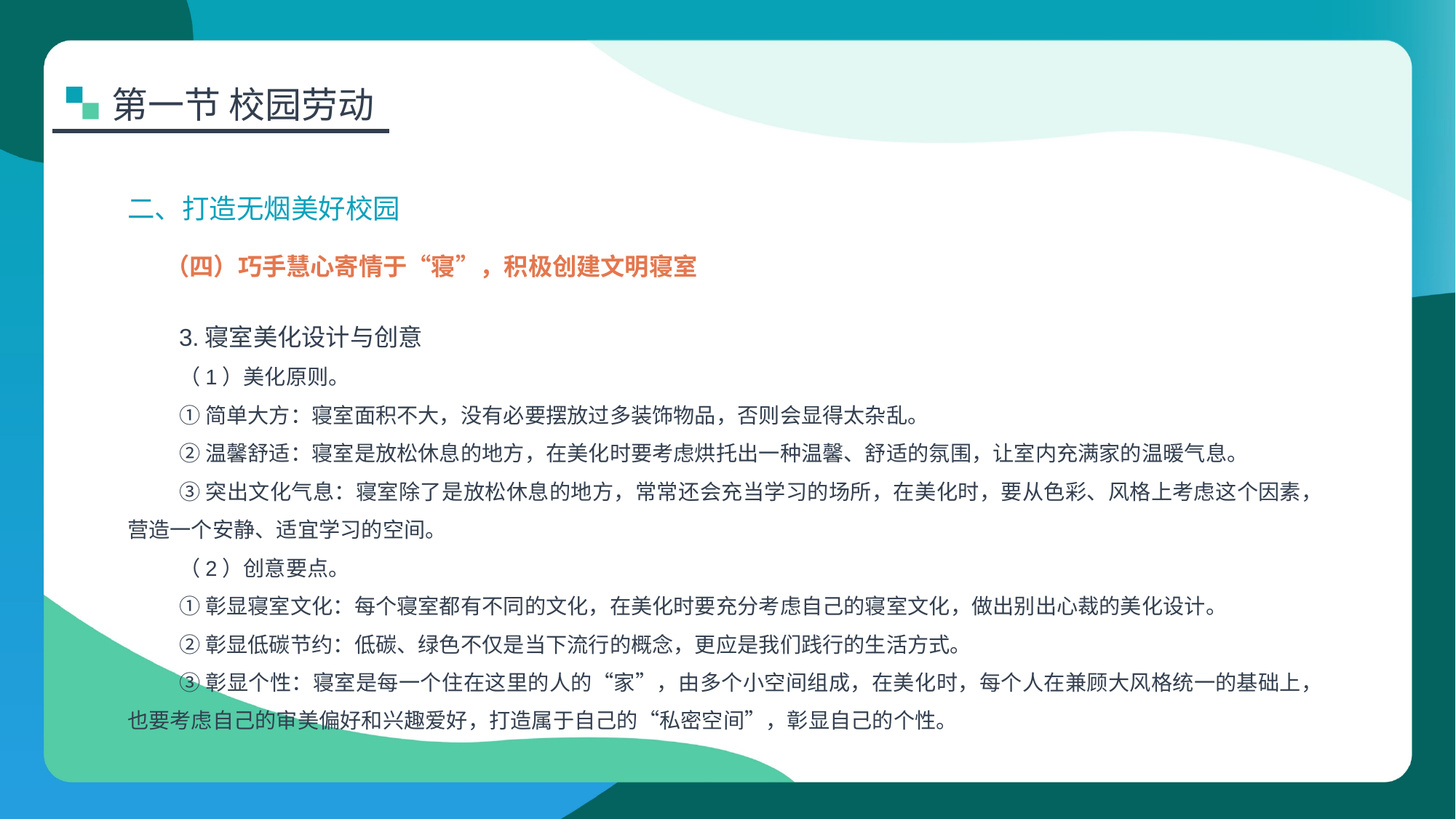

第一节 校园劳动

二、打造无烟美好校园
（四）巧手慧心寄情于“寝”，积极创建文明寝室
3.寝室美化设计与创意
（1）美化原则。
①简单大方：寝室面积不大，没有必要摆放过多装饰物品，否则会显得太杂乱。
②温馨舒适：寝室是放松休息的地方，在美化时要考虑烘托出一种温馨、舒适的氛围，让室内充满家的温暖气息。
③突出文化气息：寝室除了是放松休息的地方，常常还会充当学习的场所，在美化时，要从色彩、风格上考虑这个因素，营造一个安静、适宜学习的空间。
（2）创意要点。
①彰显寝室文化：每个寝室都有不同的文化，在美化时要充分考虑自己的寝室文化，做出别出心裁的美化设计。
②彰显低碳节约：低碳、绿色不仅是当下流行的概念，更应是我们践行的生活方式。
③彰显个性：寝室是每一个住在这里的人的“家”，由多个小空间组成，在美化时，每个人在兼顾大风格统一的基础上，也要考虑自己的审美偏好和兴趣爱好，打造属于自己的“私密空间”，彰显自己的个性。